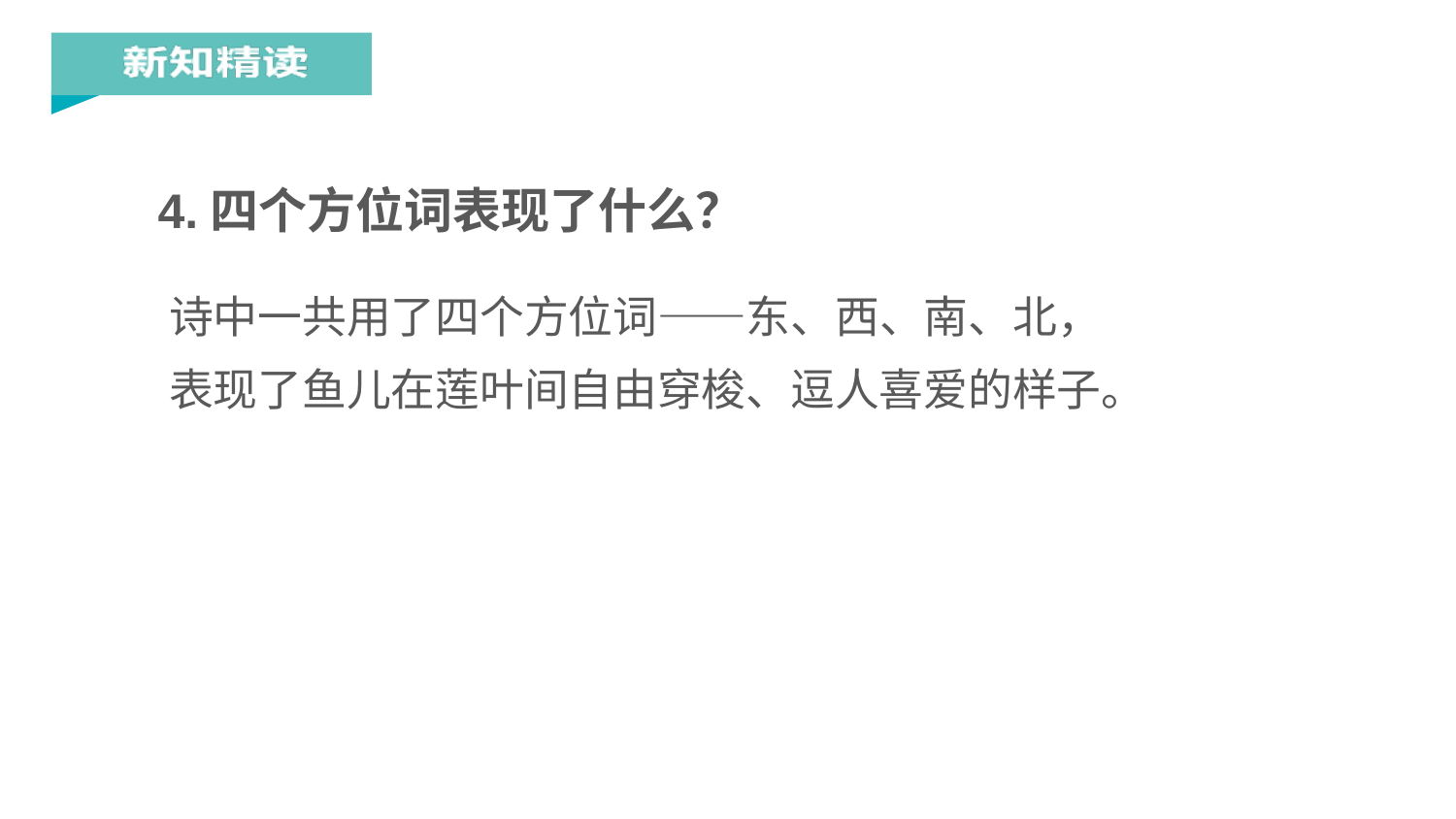

4.四个方位词表现了什么？
诗中一共用了四个方位词——东、西、南、北，表现了鱼儿在莲叶间自由穿梭、逗人喜爱的样子。